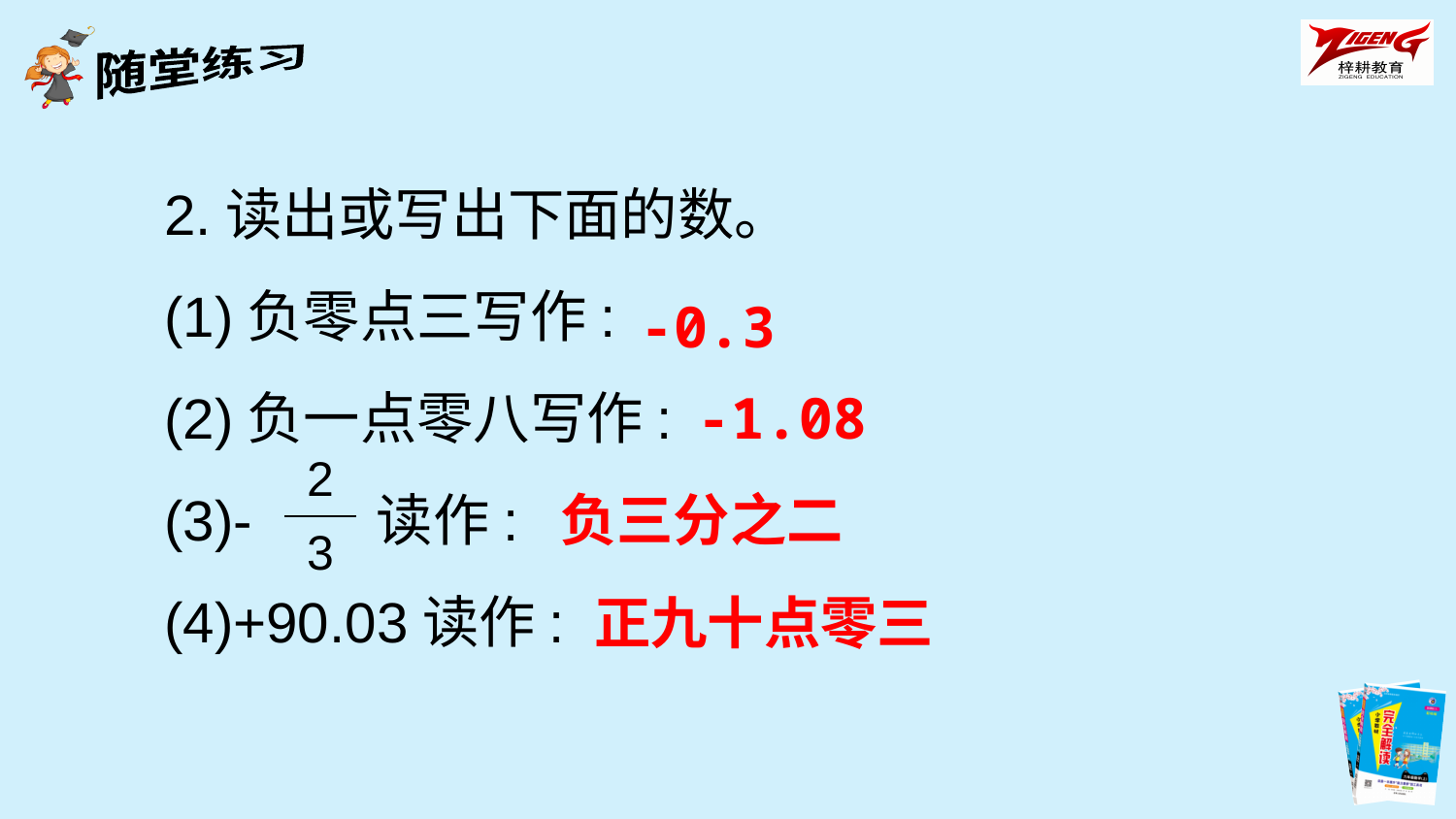

2.读出或写出下面的数。
(1)负零点三写作:
(2)负一点零八写作:
(3)-       读作:
(4)+90.03读作:
-0.3
-1.08
| 2 |
| --- |
| 3 |
负三分之二
正九十点零三